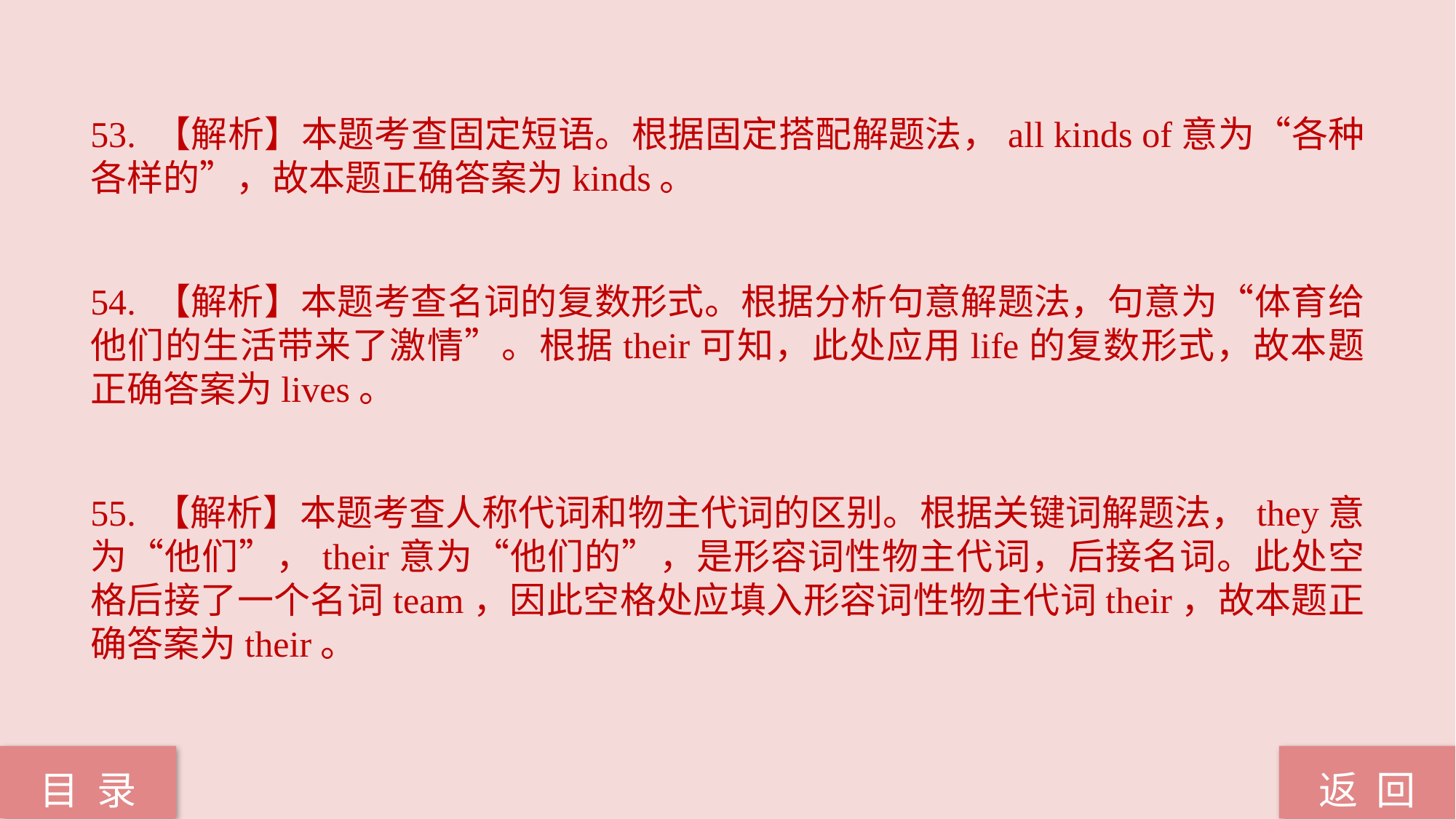

53. 【解析】本题考查固定短语。根据固定搭配解题法，all kinds of意为“各种各样的”，故本题正确答案为kinds。

54. 【解析】本题考查名词的复数形式。根据分析句意解题法，句意为“体育给他们的生活带来了激情”。根据their可知，此处应用life的复数形式，故本题正确答案为lives。

55. 【解析】本题考查人称代词和物主代词的区别。根据关键词解题法，they意为“他们”，their意为“他们的”，是形容词性物主代词，后接名词。此处空格后接了一个名词team，因此空格处应填入形容词性物主代词their，故本题正确答案为their。
返  回